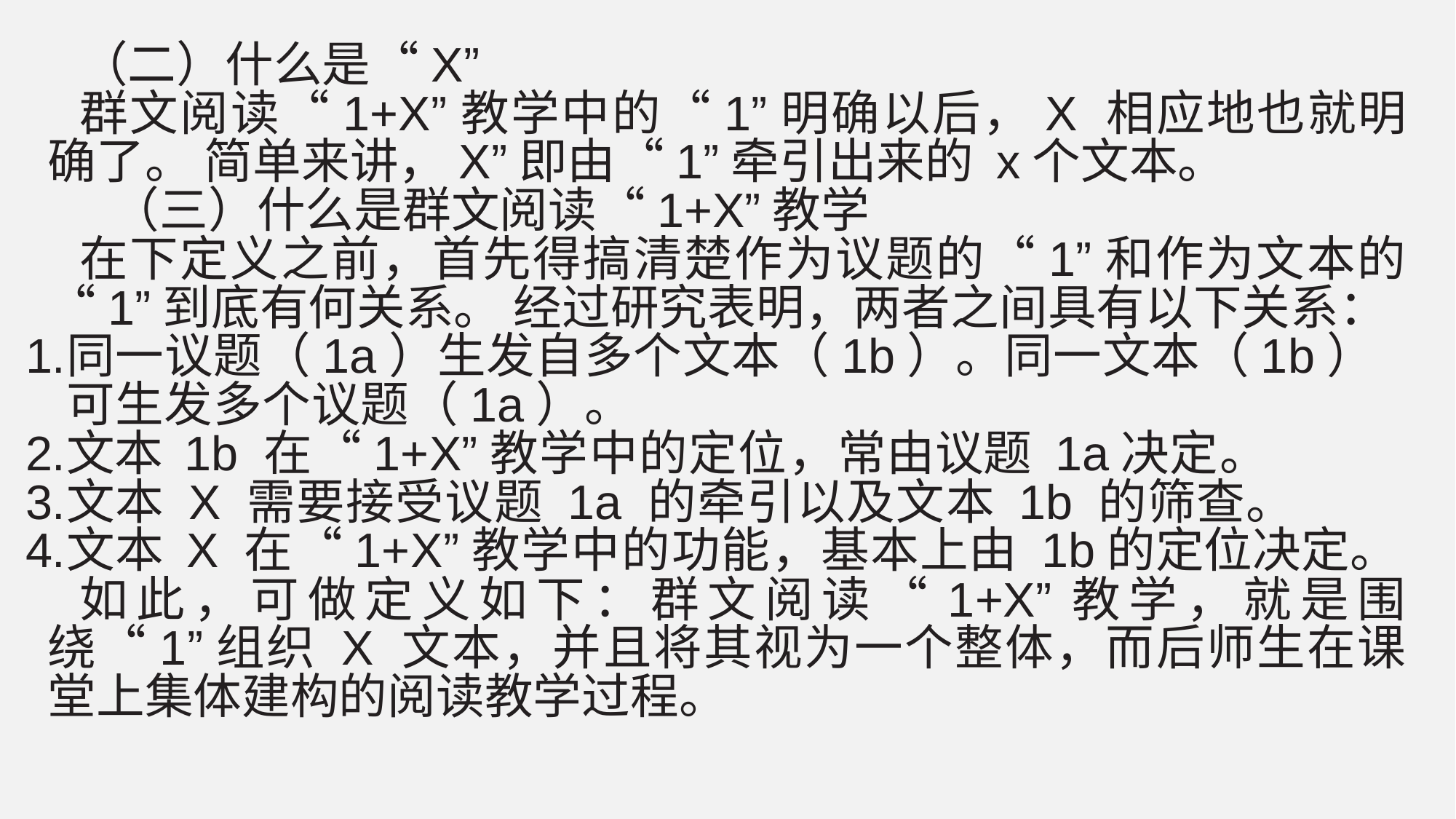

（二）什么是“X”
群文阅读“1+X”教学中的“1”明确以后，X 相应地也就明确了。 简单来讲，X”即由“1”牵引出来的 x个文本。
（三）什么是群文阅读“1+X”教学
在下定义之前，首先得搞清楚作为议题的“1”和作为文本的“1”到底有何关系。 经过研究表明，两者之间具有以下关系：
同一议题（1a）生发自多个文本（1b）。同一文本（1b）可生发多个议题（1a）。
文本 1b 在“1+X”教学中的定位，常由议题 1a决定。
文本 X 需要接受议题 1a 的牵引以及文本 1b 的筛查。
文本 X 在“1+X”教学中的功能，基本上由 1b的定位决定。
如此，可做定义如下：群文阅读“1+X”教学，就是围绕“1”组织 X 文本，并且将其视为一个整体，而后师生在课堂上集体建构的阅读教学过程。